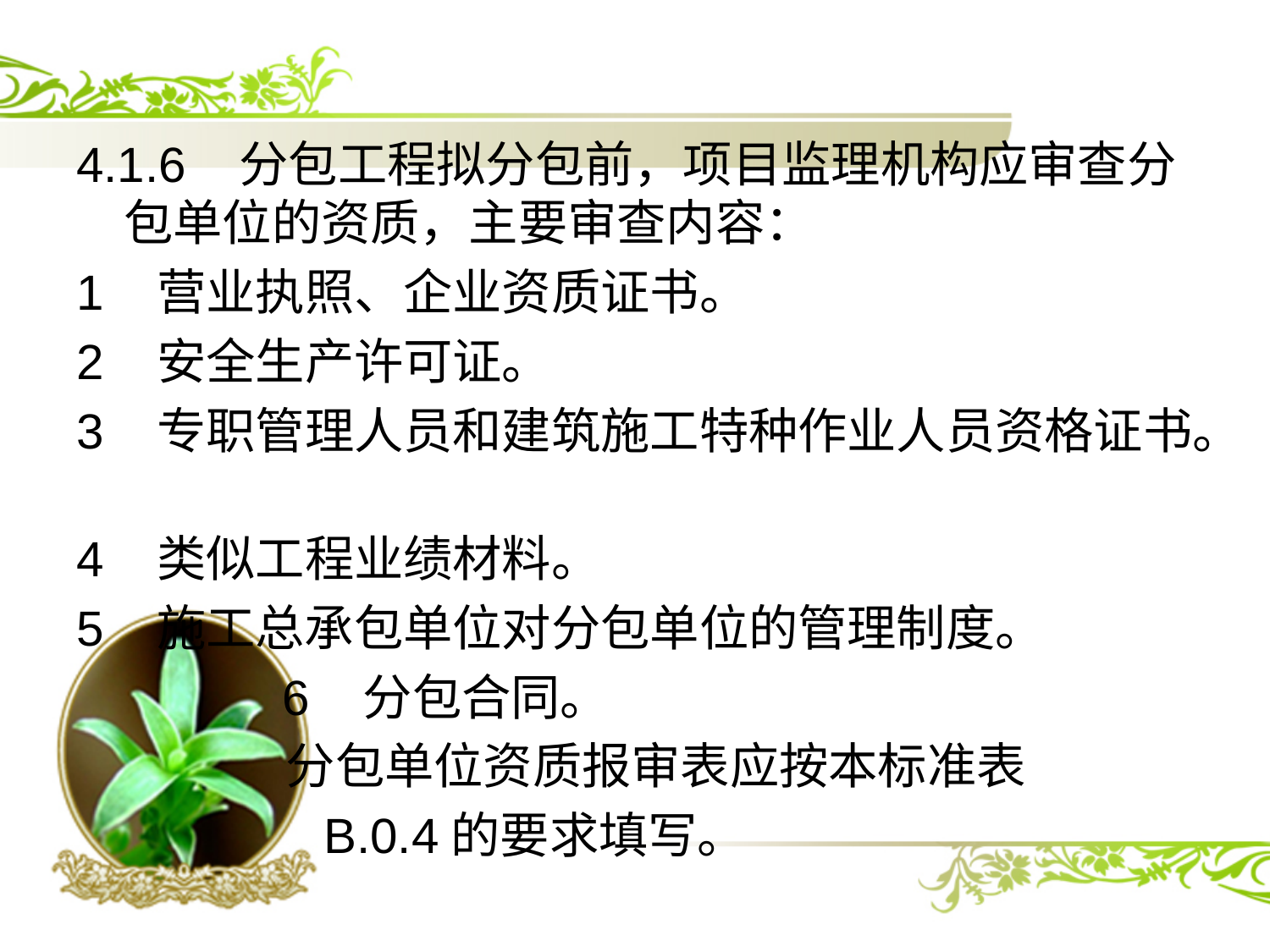

4.1.6   分包工程拟分包前，项目监理机构应审查分包单位的资质，主要审查内容：
1   营业执照、企业资质证书。
2   安全生产许可证。
3   专职管理人员和建筑施工特种作业人员资格证书。
4   类似工程业绩材料。
5   施工总承包单位对分包单位的管理制度。
               6   分包合同。
                  分包单位资质报审表应按本标准表
                  B.0.4的要求填写。